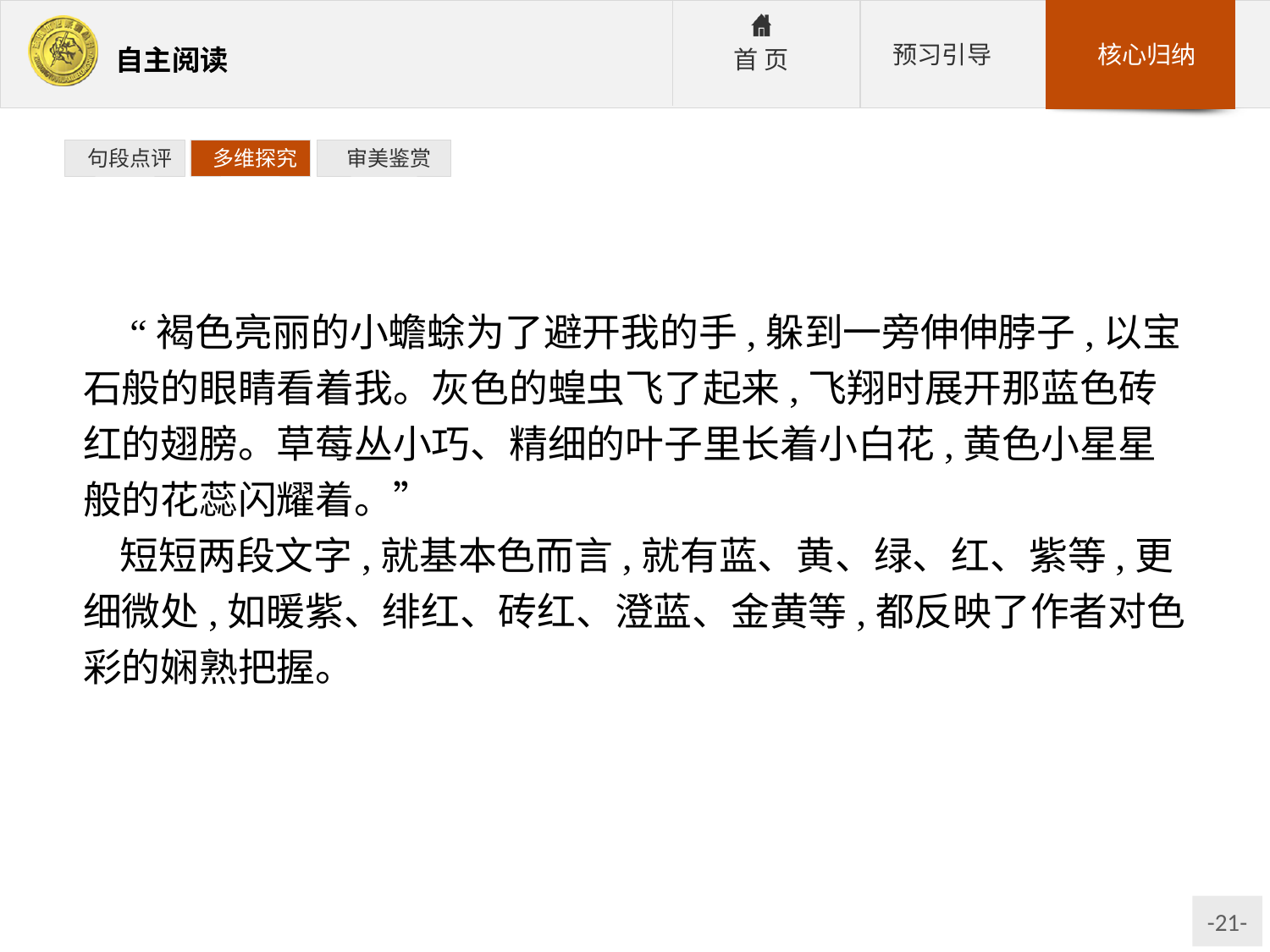

句段点评
 多维探究
 审美鉴赏
 “褐色亮丽的小蟾蜍为了避开我的手,躲到一旁伸伸脖子,以宝石般的眼睛看着我。灰色的蝗虫飞了起来,飞翔时展开那蓝色砖红的翅膀。草莓丛小巧、精细的叶子里长着小白花,黄色小星星般的花蕊闪耀着。”
短短两段文字,就基本色而言,就有蓝、黄、绿、红、紫等,更细微处,如暖紫、绯红、砖红、澄蓝、金黄等,都反映了作者对色彩的娴熟把握。